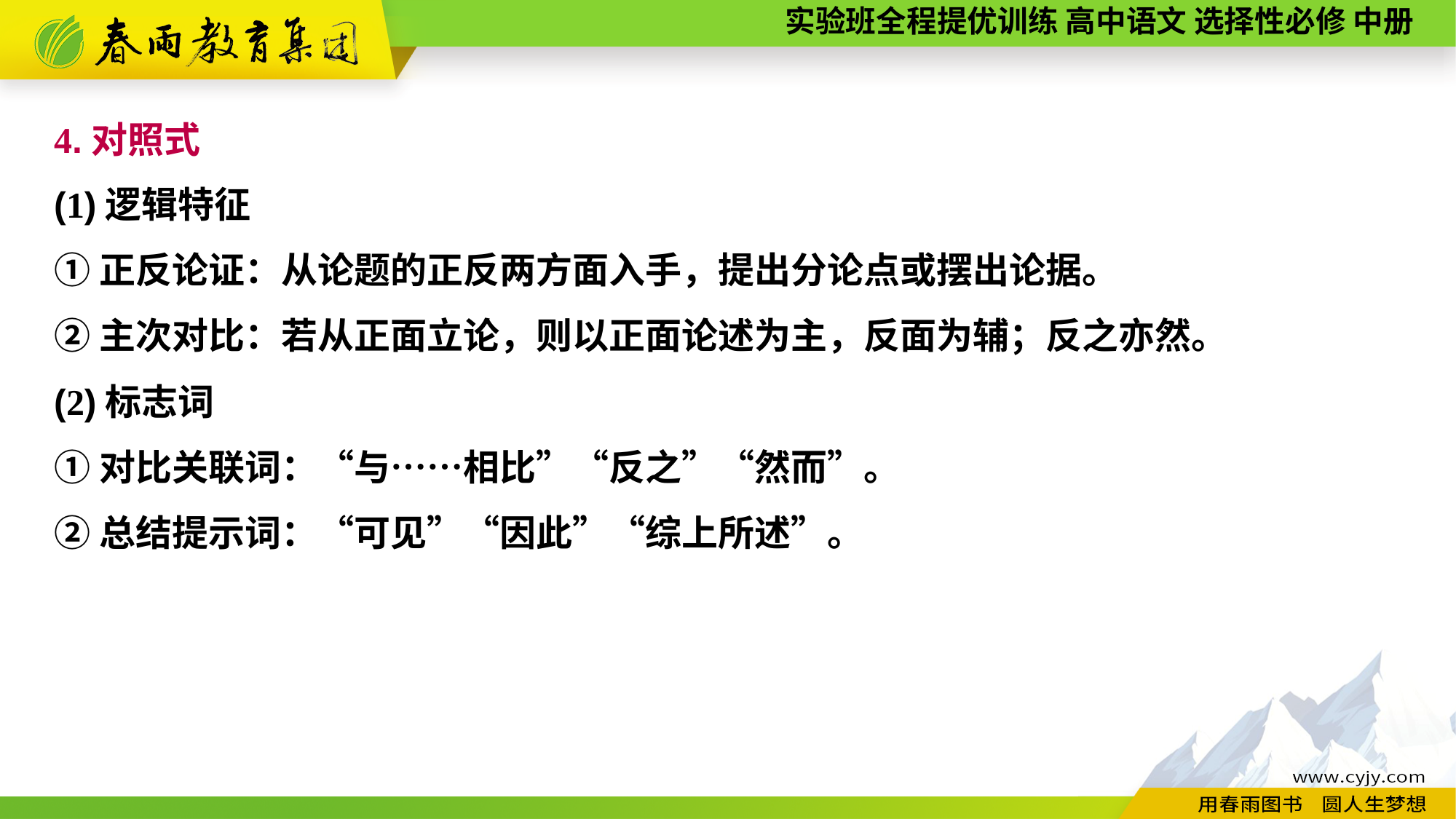

4.对照式
(1)逻辑特征
①正反论证：从论题的正反两方面入手，提出分论点或摆出论据。
②主次对比：若从正面立论，则以正面论述为主，反面为辅；反之亦然。
(2)标志词
①对比关联词：“与……相比”“反之”“然而”。
②总结提示词：“可见”“因此”“综上所述”。